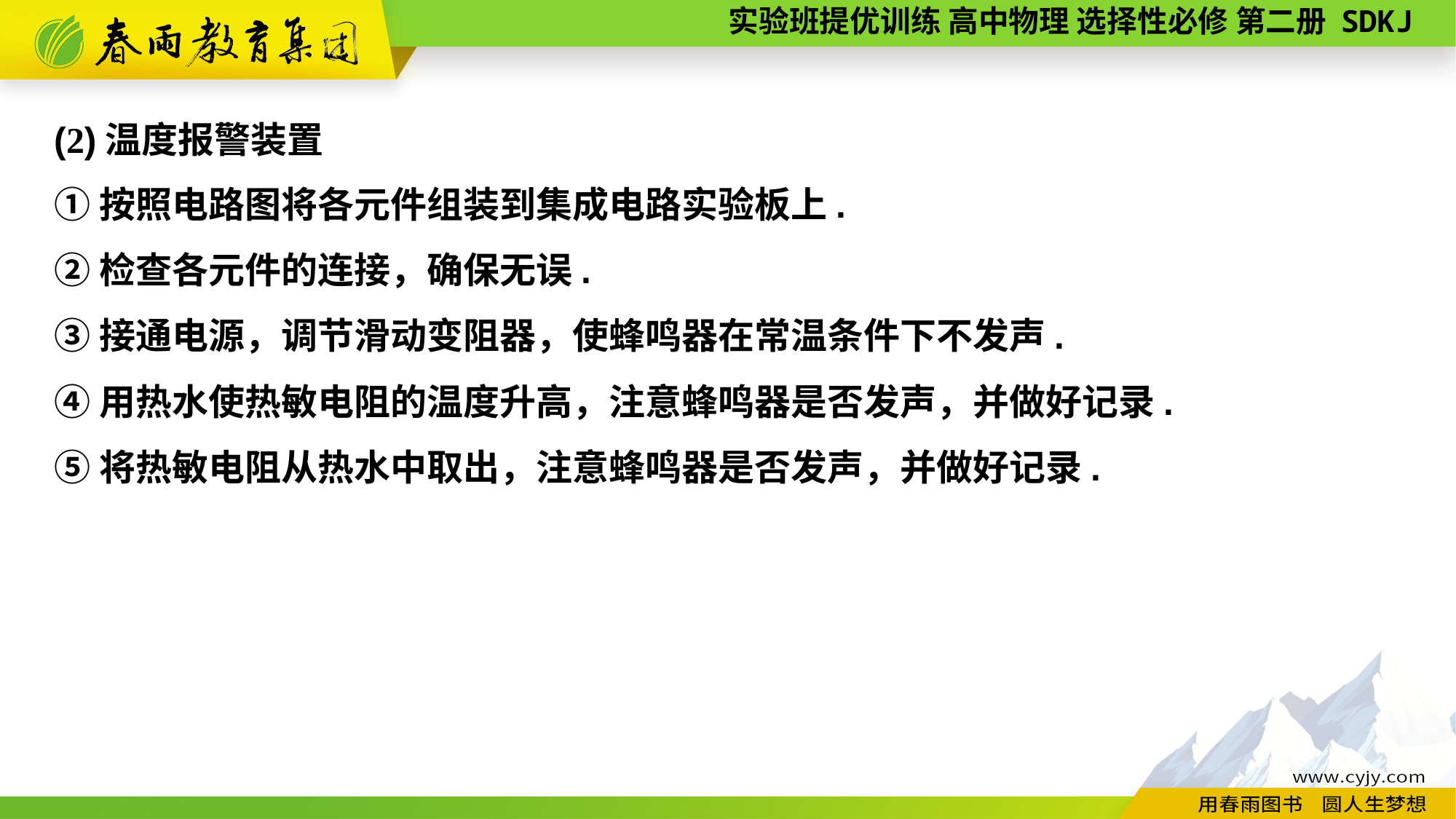

(2)温度报警装置
①按照电路图将各元件组装到集成电路实验板上.
②检查各元件的连接，确保无误.
③接通电源，调节滑动变阻器，使蜂鸣器在常温条件下不发声.
④用热水使热敏电阻的温度升高，注意蜂鸣器是否发声，并做好记录.
⑤将热敏电阻从热水中取出，注意蜂鸣器是否发声，并做好记录.